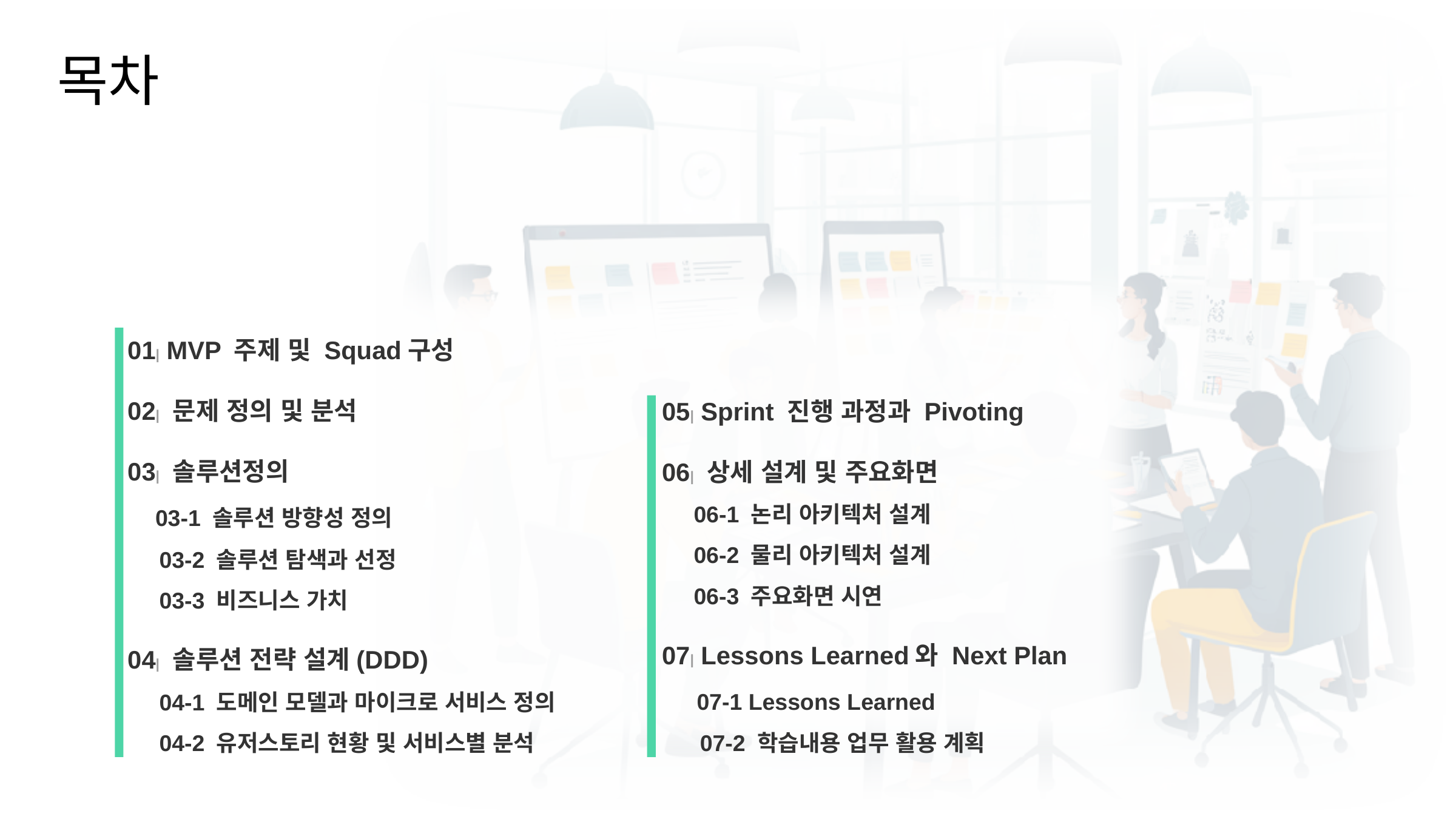

# 목차
01| MVP 주제 및 Squad구성
02| 문제 정의 및 분석
03| 솔루션정의
    03-1 솔루션 방향성 정의
     03-2 솔루션 탐색과 선정
     03-3 비즈니스 가치
04| 솔루션 전략 설계(DDD)
     04-1 도메인 모델과 마이크로 서비스 정의
     04-2 유저스토리 현황 및 서비스별 분석

05| Sprint 진행 과정과 Pivoting
06| 상세 설계 및 주요화면
     06-1 논리 아키텍처 설계
     06-2 물리 아키텍처 설계
     06-3 주요화면 시연
07| Lessons Learned와 Next Plan
     07-1 Lessons Learned
      07-2 학습내용 업무 활용 계획